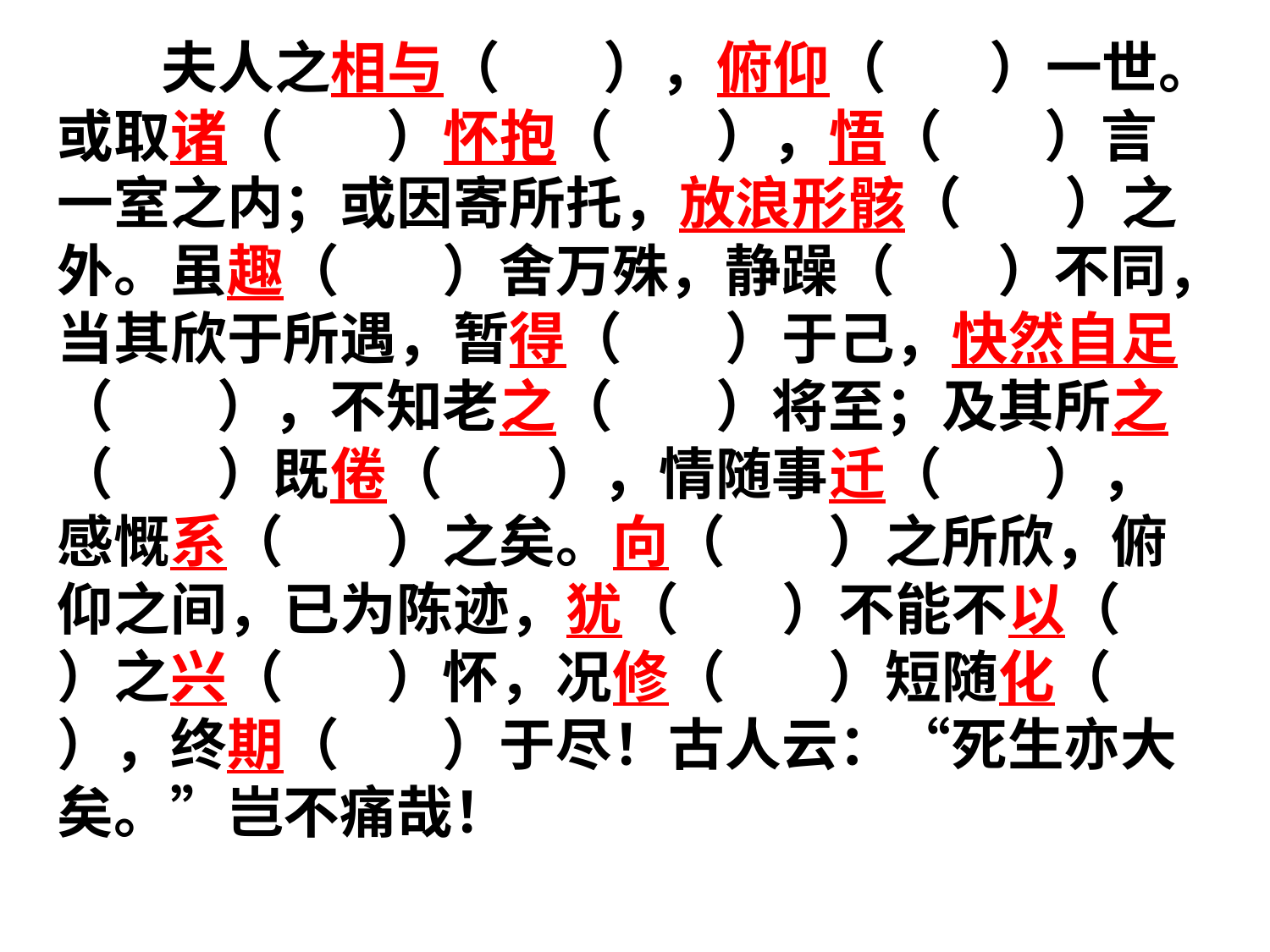

夫人之相与（        ），俯仰（        ）一世。或取诸（        ）怀抱（        ），悟（        ）言一室之内；或因寄所托，放浪形骸（        ）之外。虽趣（        ）舍万殊，静躁（        ）不同，当其欣于所遇，暂得（        ）于己，快然自足（        ），不知老之（        ）将至；及其所之（        ）既倦（        ），情随事迁（        ），感慨系（        ）之矣。向（        ）之所欣，俯仰之间，已为陈迹，犹（        ）不能不以（        ）之兴（        ）怀，况修（        ）短随化（        ），终期（        ）于尽！古人云：“死生亦大矣。”岂不痛哉！